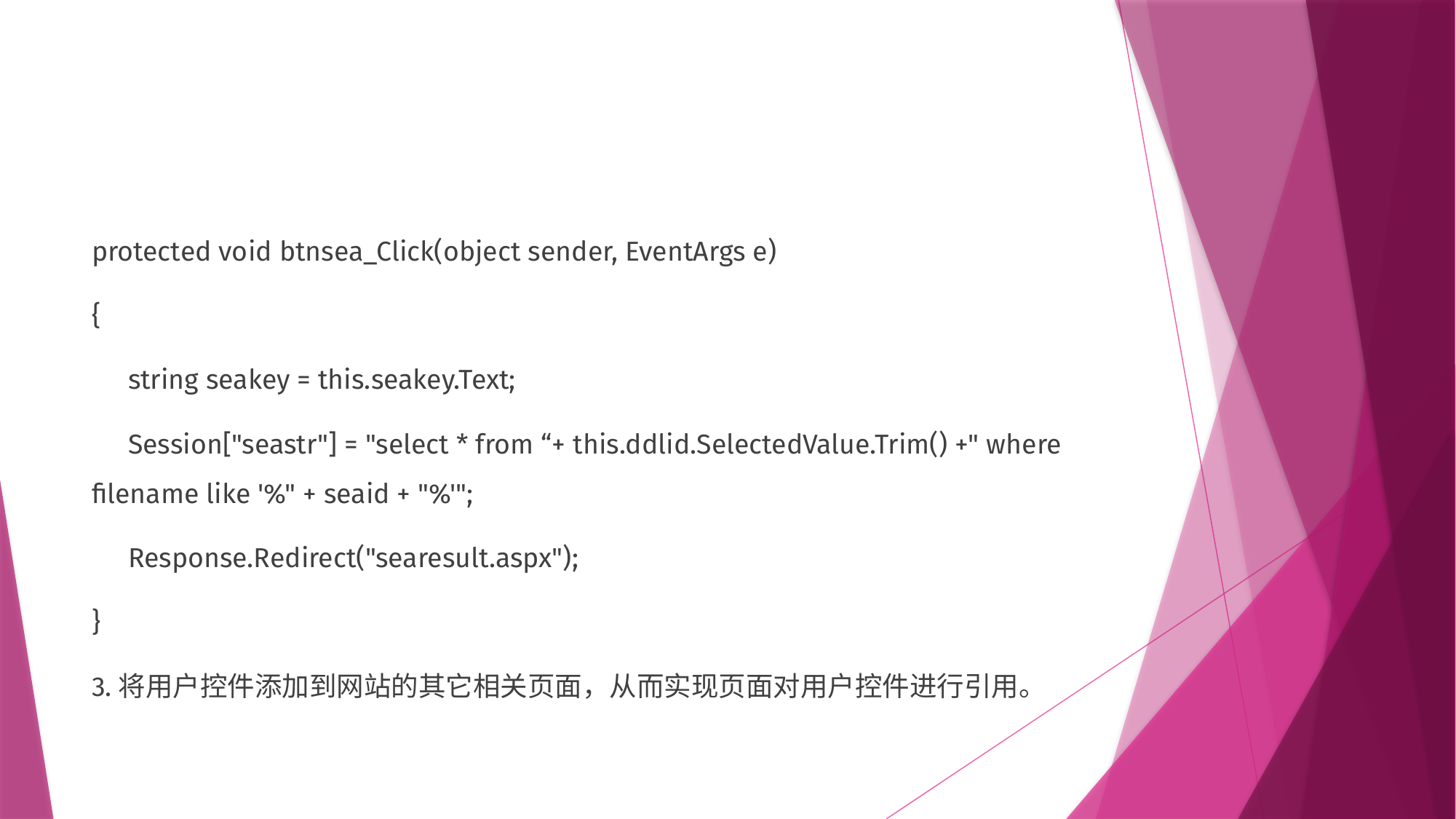

#
protected void btnsea_Click(object sender, EventArgs e)
{
     string seakey = this.seakey.Text;
     Session["seastr"] = "select * from “+ this.ddlid.SelectedValue.Trim() +" where filename like '%" + seaid + "%'";
     Response.Redirect("searesult.aspx");
}
3.将用户控件添加到网站的其它相关页面，从而实现页面对用户控件进行引用。